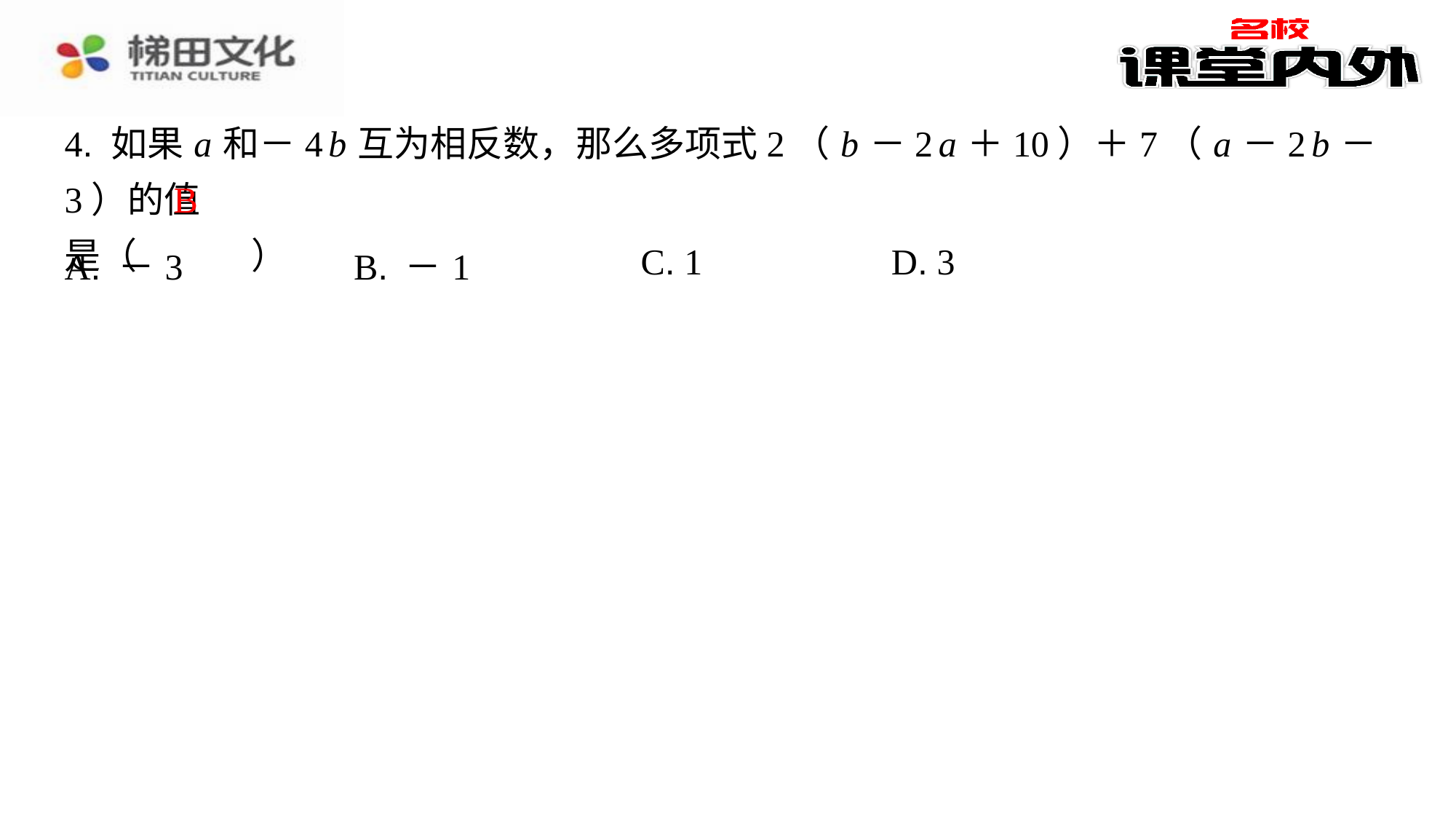

4. 如果 a 和－4 b 互为相反数，那么多项式2（ b －2 a ＋10）＋7（ a －2 b －3）的值
是（　B　）
B
| A. －3 | B. －1 | C. 1 | D. 3 |
| --- | --- | --- | --- |